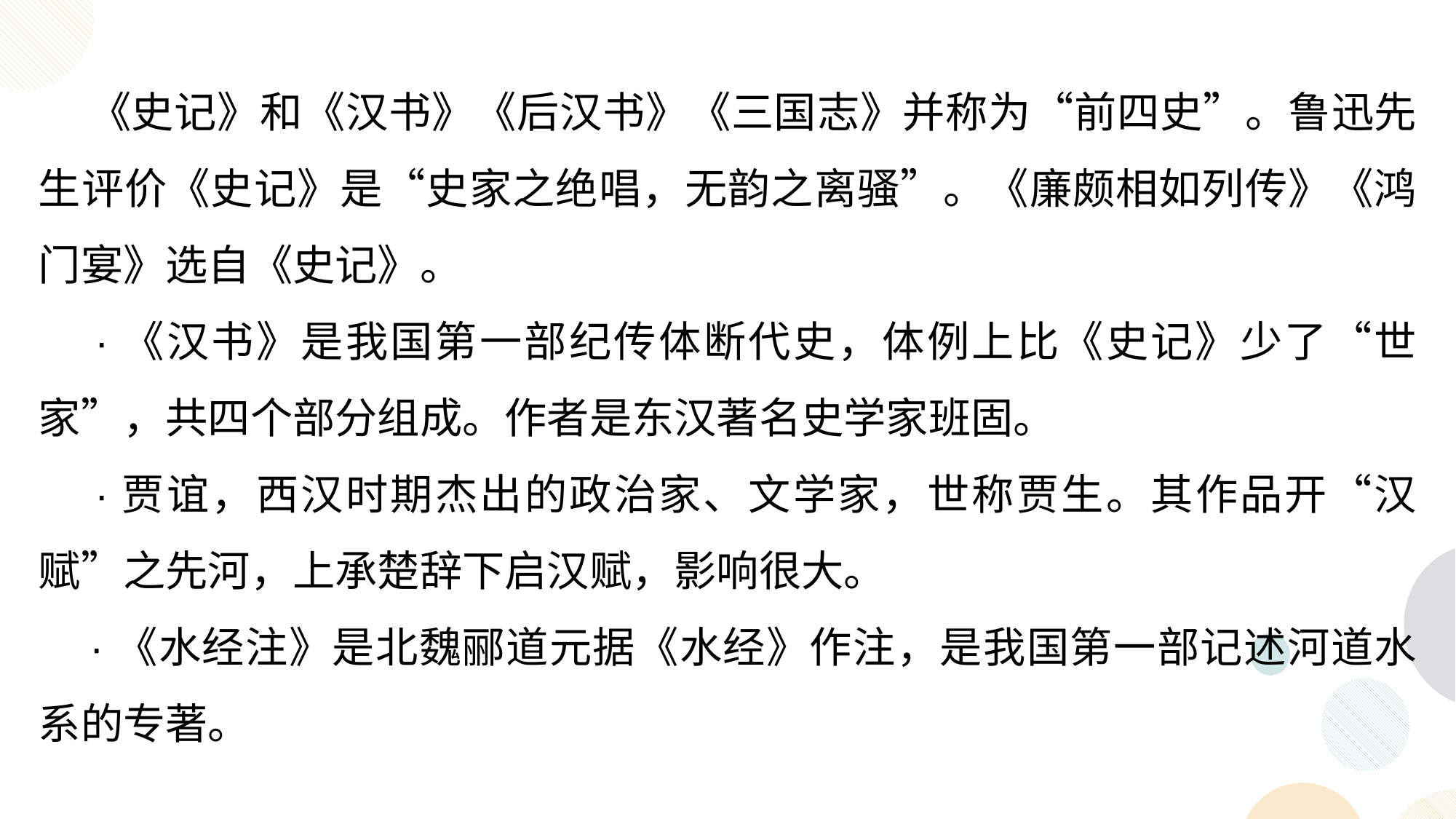

《史记》和《汉书》《后汉书》《三国志》并称为“前四史”。鲁迅先生评价《史记》是“史家之绝唱，无韵之离骚”。《廉颇相如列传》《鸿门宴》选自《史记》。
    ·《汉书》是我国第一部纪传体断代史，体例上比《史记》少了“世家”，共四个部分组成。作者是东汉著名史学家班固。
    ·贾谊，西汉时期杰出的政治家、文学家，世称贾生。其作品开“汉赋”之先河，上承楚辞下启汉赋，影响很大。
    ·《水经注》是北魏郦道元据《水经》作注，是我国第一部记述河道水系的专著。